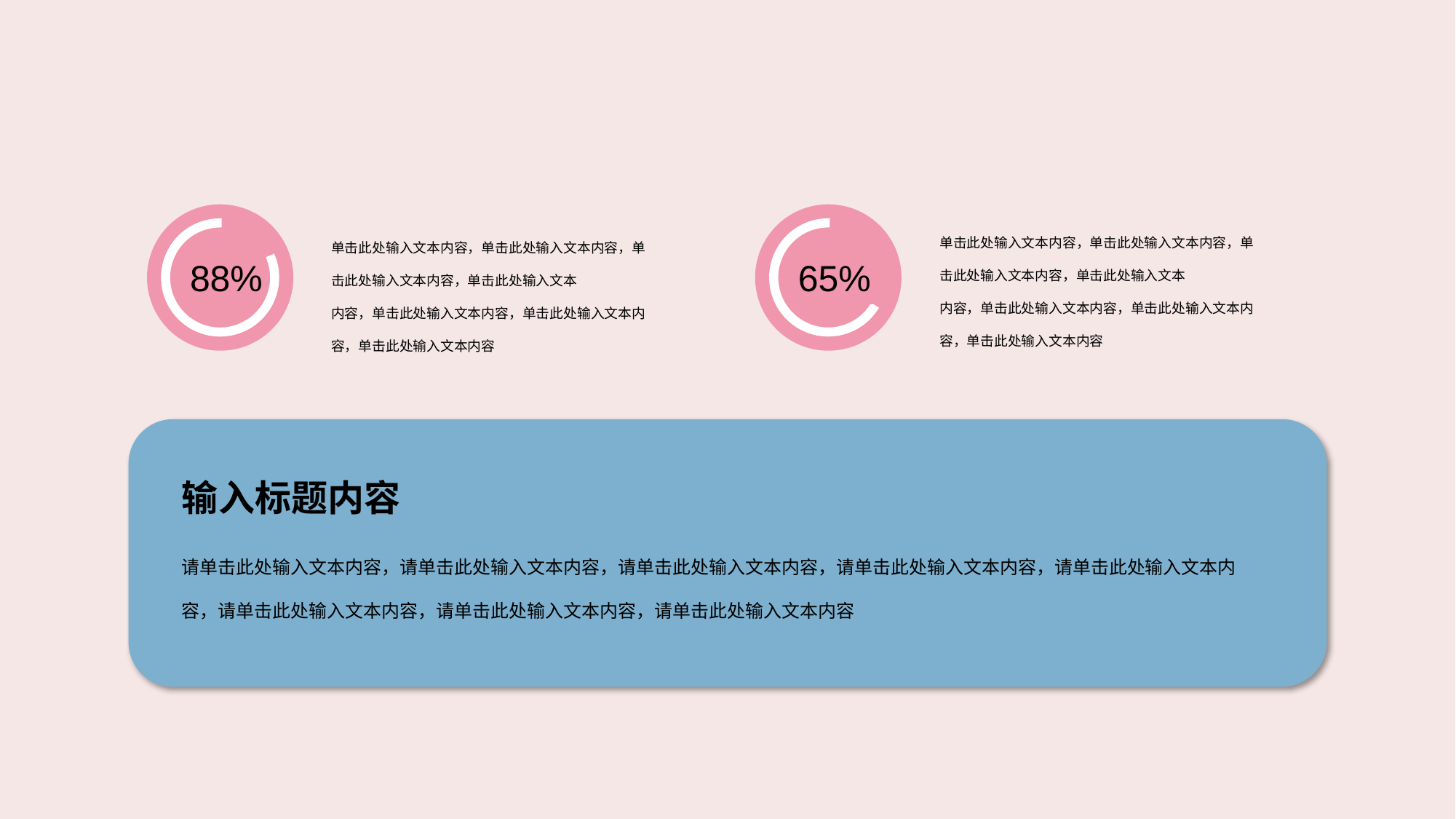

88%

65%
单击此处输入文本内容，单击此处输入文本内容，单击此处输入文本内容，单击此处输入文本
内容，单击此处输入文本内容，单击此处输入文本内容，单击此处输入文本内容
单击此处输入文本内容，单击此处输入文本内容，单击此处输入文本内容，单击此处输入文本
内容，单击此处输入文本内容，单击此处输入文本内容，单击此处输入文本内容

输入标题内容
请单击此处输入文本内容，请单击此处输入文本内容，请单击此处输入文本内容，请单击此处输入文本内容，请单击此处输入文本内容，请单击此处输入文本内容，请单击此处输入文本内容，请单击此处输入文本内容